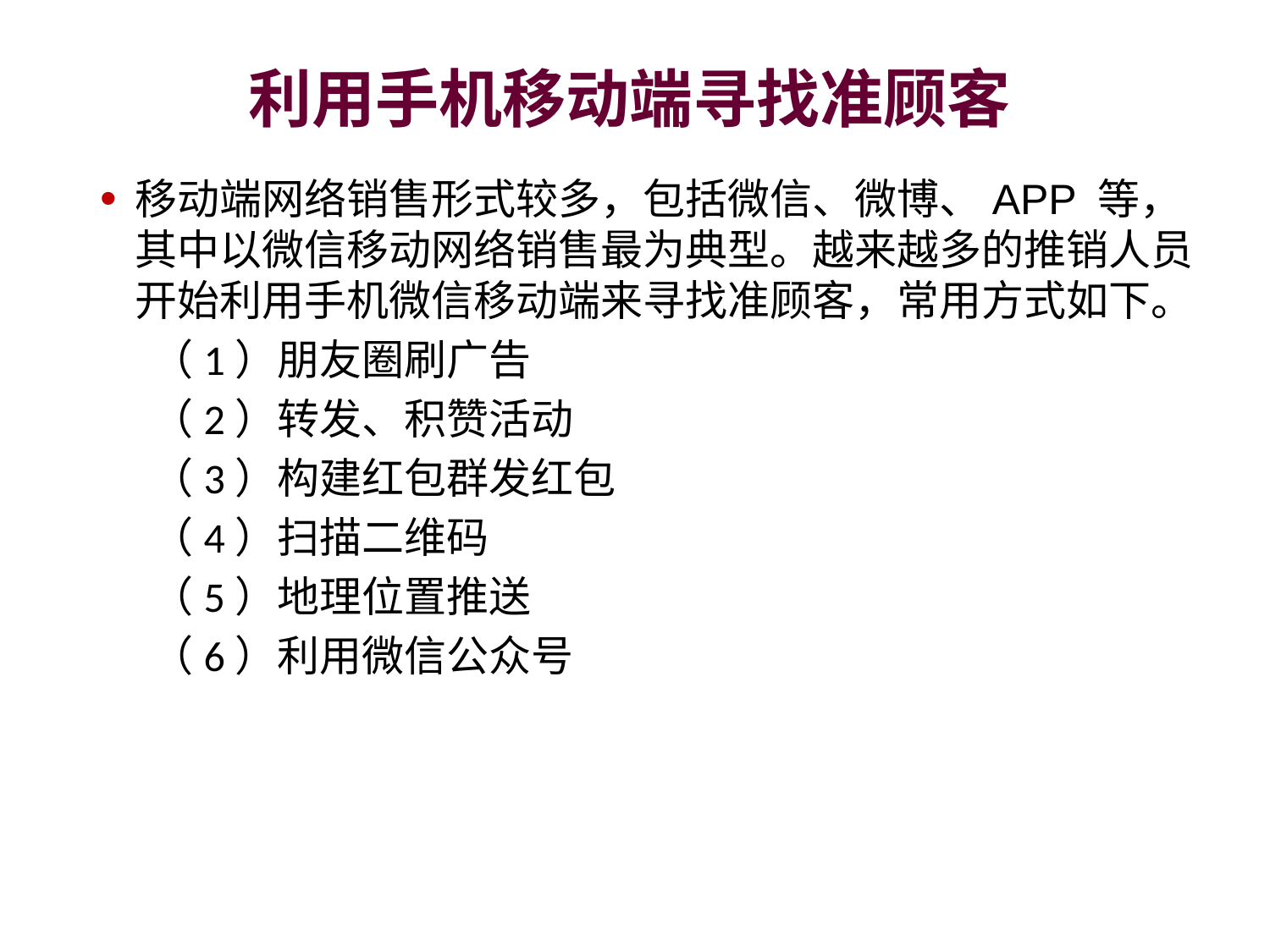

# 利用手机移动端寻找准顾客
移动端网络销售形式较多，包括微信、微博、APP 等，其中以微信移动网络销售最为典型。越来越多的推销人员开始利用手机微信移动端来寻找准顾客，常用方式如下。
（1）朋友圈刷广告
（2）转发、积赞活动
（3）构建红包群发红包
（4）扫描二维码
（5）地理位置推送
（6）利用微信公众号